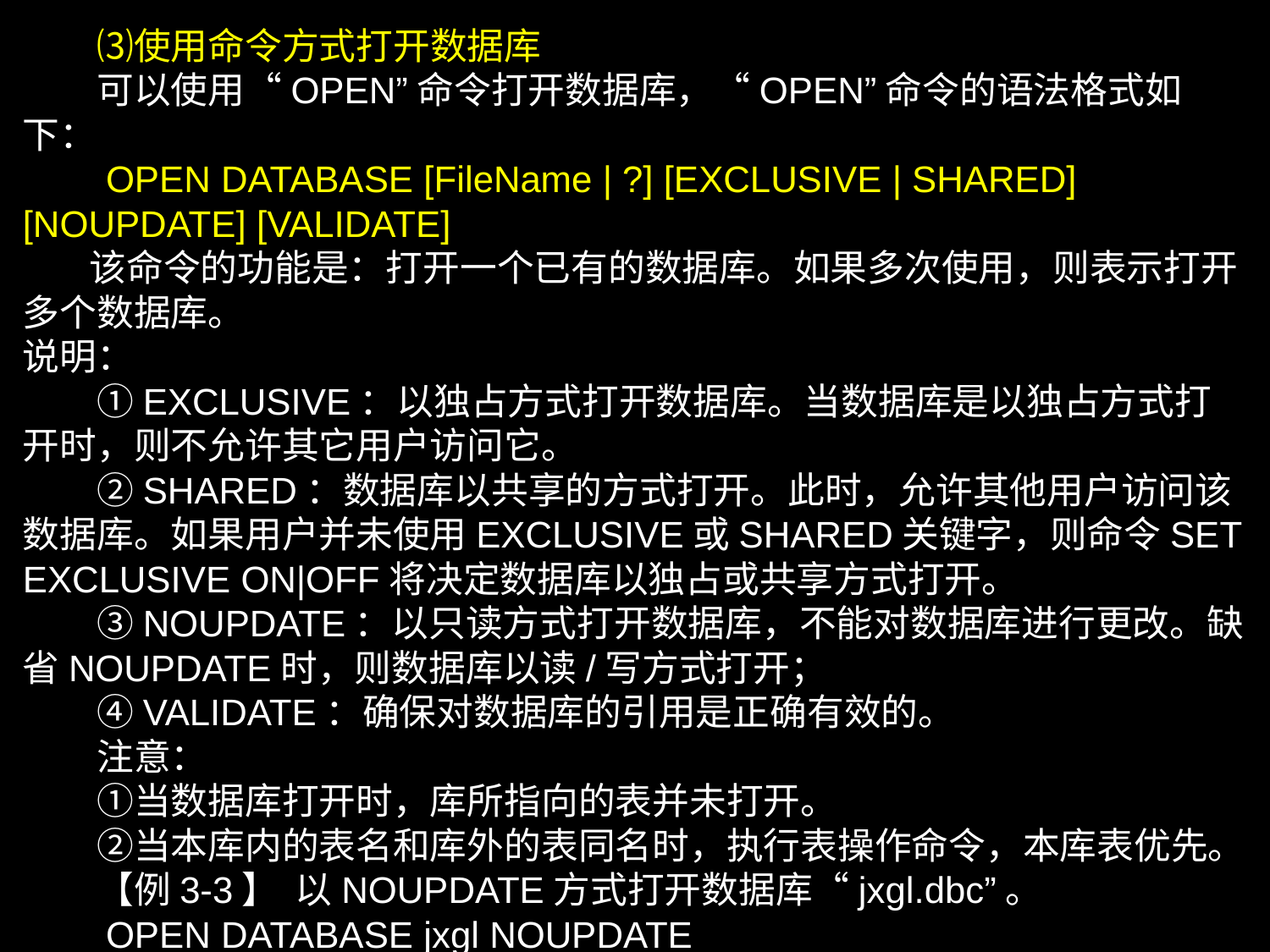

⑶使用命令方式打开数据库
　　可以使用“OPEN”命令打开数据库，“OPEN”命令的语法格式如下：
        OPEN DATABASE [FileName | ?] [EXCLUSIVE | SHARED] [NOUPDATE] [VALIDATE]
       该命令的功能是：打开一个已有的数据库。如果多次使用，则表示打开多个数据库。
说明：
　　①EXCLUSIVE：以独占方式打开数据库。当数据库是以独占方式打开时，则不允许其它用户访问它。
　　②SHARED：数据库以共享的方式打开。此时，允许其他用户访问该数据库。如果用户并未使用EXCLUSIVE或SHARED关键字，则命令SET EXCLUSIVE ON|OFF将决定数据库以独占或共享方式打开。
　　③NOUPDATE：以只读方式打开数据库，不能对数据库进行更改。缺省NOUPDATE时，则数据库以读/写方式打开；
　　④VALIDATE：确保对数据库的引用是正确有效的。
　　注意：
　　①当数据库打开时，库所指向的表并未打开。
　　②当本库内的表名和库外的表同名时，执行表操作命令，本库表优先。
　　【例3-3】  以NOUPDATE方式打开数据库“jxgl.dbc”。
　　OPEN DATABASE jxgl NOUPDATE